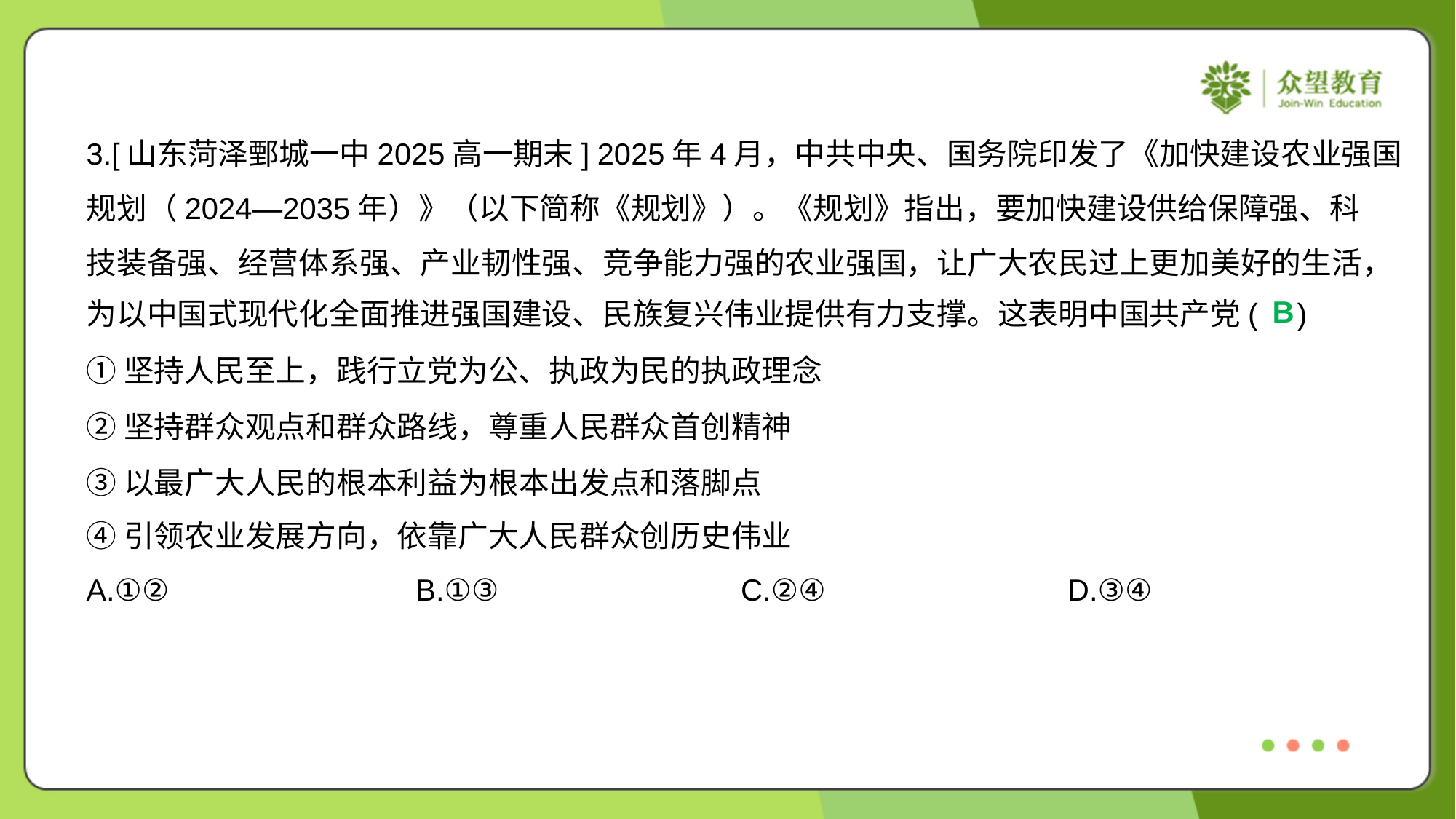

3.[山东菏泽鄄城一中2025高一期末] 2025年4月，中共中央、国务院印发了《加快建设农业强国
规划（2024—2035年）》（以下简称《规划》）。《规划》指出，要加快建设供给保障强、科
技装备强、经营体系强、产业韧性强、竞争能力强的农业强国，让广大农民过上更加美好的生活，
为以中国式现代化全面推进强国建设、民族复兴伟业提供有力支撑。这表明中国共产党(     )
B
①坚持人民至上，践行立党为公、执政为民的执政理念
②坚持群众观点和群众路线，尊重人民群众首创精神
③以最广大人民的根本利益为根本出发点和落脚点
④引领农业发展方向，依靠广大人民群众创历史伟业
A.①②	B.①③	C.②④	D.③④